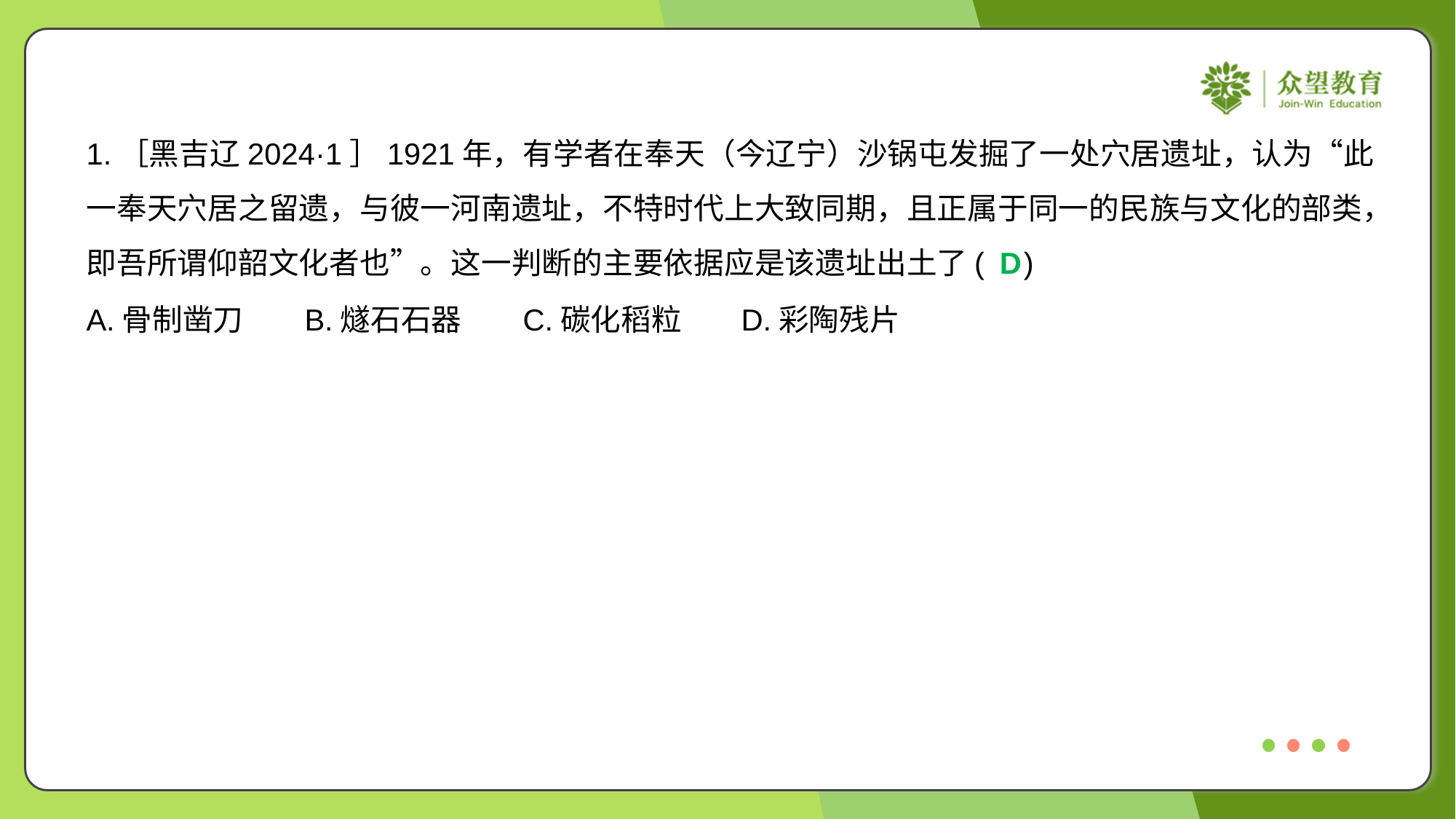

1.［黑吉辽2024·1］1921年，有学者在奉天（今辽宁）沙锅屯发掘了一处穴居遗址，认为“此
一奉天穴居之留遗，与彼一河南遗址，不特时代上大致同期，且正属于同一的民族与文化的部类，
即吾所谓仰韶文化者也”。这一判断的主要依据应是该遗址出土了(     )
D
A.骨制凿刀	B.燧石石器	C.碳化稻粒	D.彩陶残片